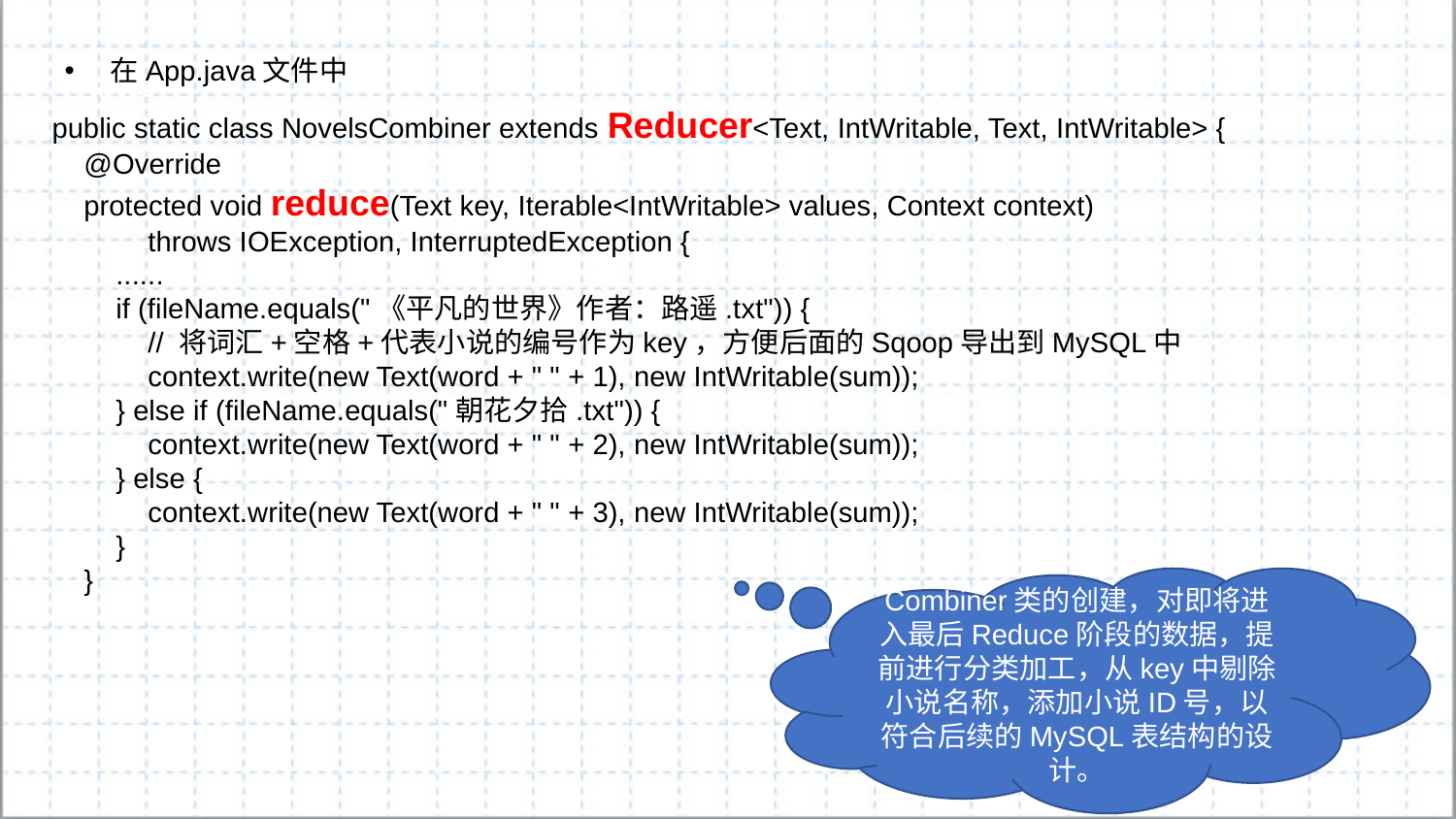

在App.java文件中
    public static class NovelsCombiner extends Reducer<Text, IntWritable, Text, IntWritable> {
        @Override
        protected void reduce(Text key, Iterable<IntWritable> values, Context context)
                throws IOException, InterruptedException {
            ......
            if (fileName.equals("《平凡的世界》作者：路遥.txt")) {
                // 将词汇+空格+代表小说的编号作为key，方便后面的Sqoop导出到MySQL中
                context.write(new Text(word + " " + 1), new IntWritable(sum));
            } else if (fileName.equals("朝花夕拾.txt")) {
                context.write(new Text(word + " " + 2), new IntWritable(sum));
            } else {
                context.write(new Text(word + " " + 3), new IntWritable(sum));
            }
        }
Combiner类的创建，对即将进入最后Reduce阶段的数据，提前进行分类加工，从key中剔除小说名称，添加小说ID号，以符合后续的MySQL表结构的设计。